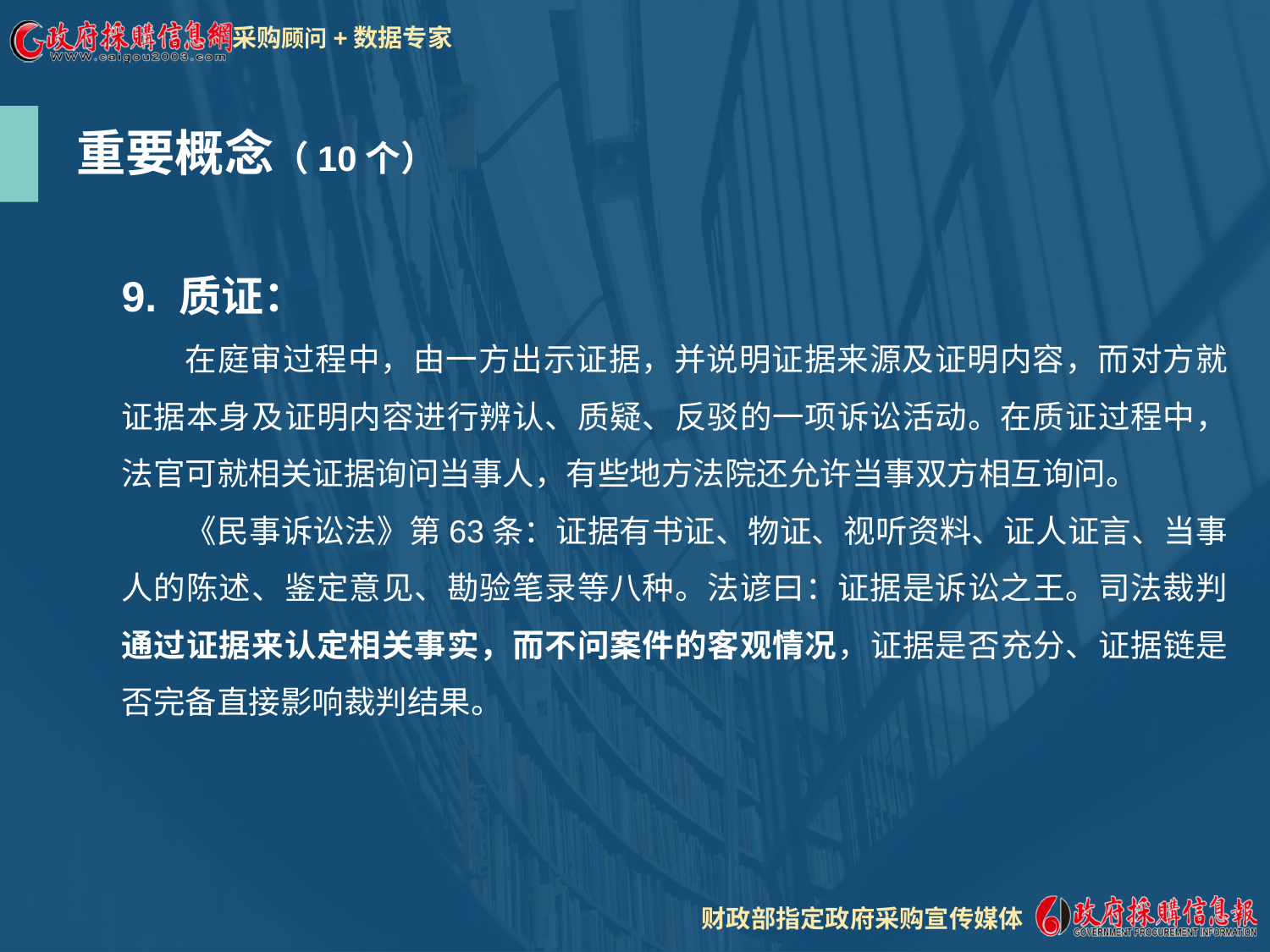

重要概念（10个）
9. 质证：
在庭审过程中，由一方出示证据，并说明证据来源及证明内容，而对方就证据本身及证明内容进行辨认、质疑、反驳的一项诉讼活动。在质证过程中，法官可就相关证据询问当事人，有些地方法院还允许当事双方相互询问。
《民事诉讼法》第63条：证据有书证、物证、视听资料、证人证言、当事人的陈述、鉴定意见、勘验笔录等八种。法谚曰：证据是诉讼之王。司法裁判通过证据来认定相关事实，而不问案件的客观情况，证据是否充分、证据链是否完备直接影响裁判结果。